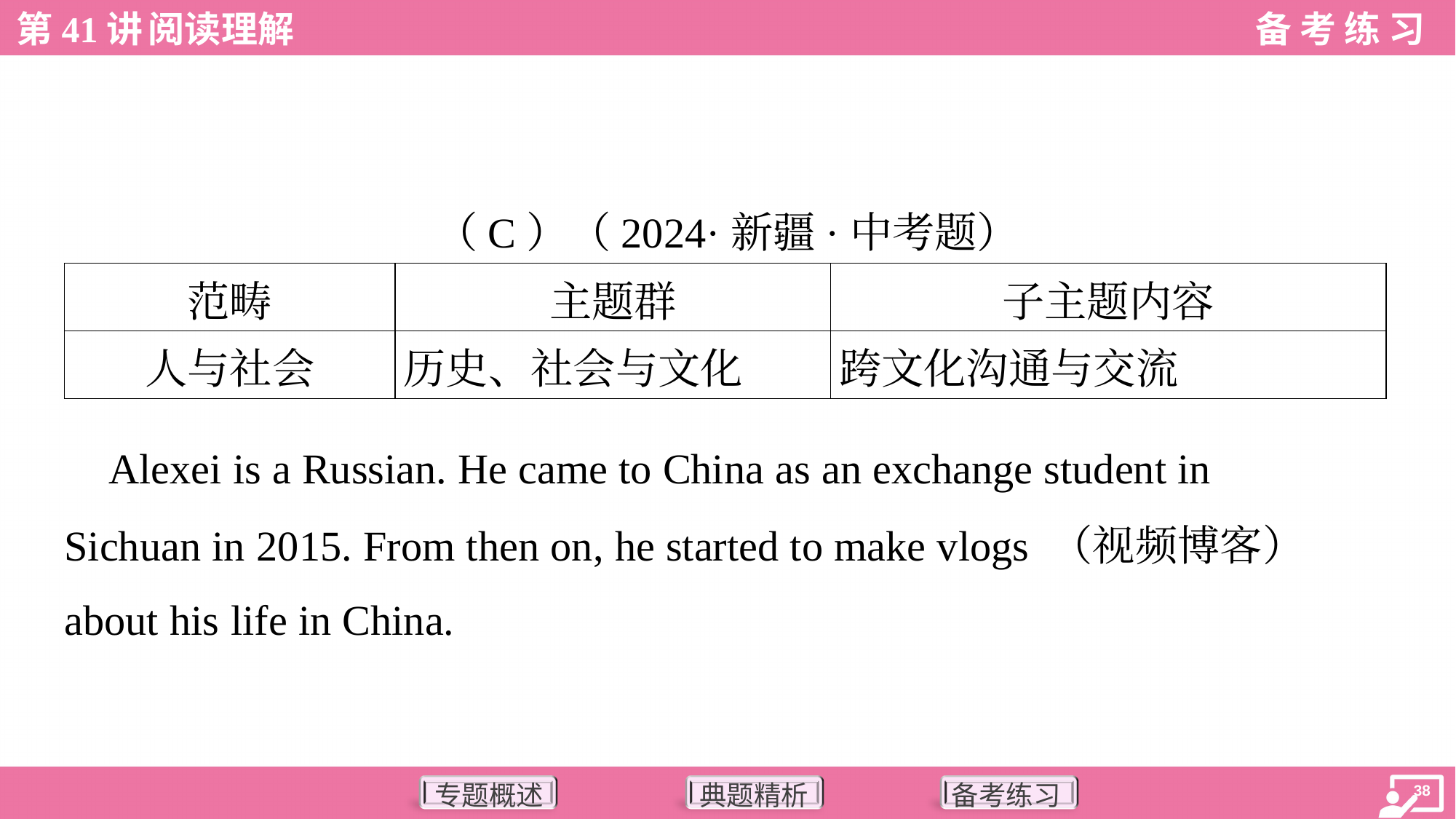

（C）（2024·新疆·中考题）
| 范畴 | 主题群 | 子主题内容 |
| --- | --- | --- |
| 人与社会 | 历史、社会与文化 | 跨文化沟通与交流 |
    Alexei is a Russian. He came to China as an exchange student in
Sichuan in 2015. From then on, he started to make vlogs （视频博客）
about his life in China.